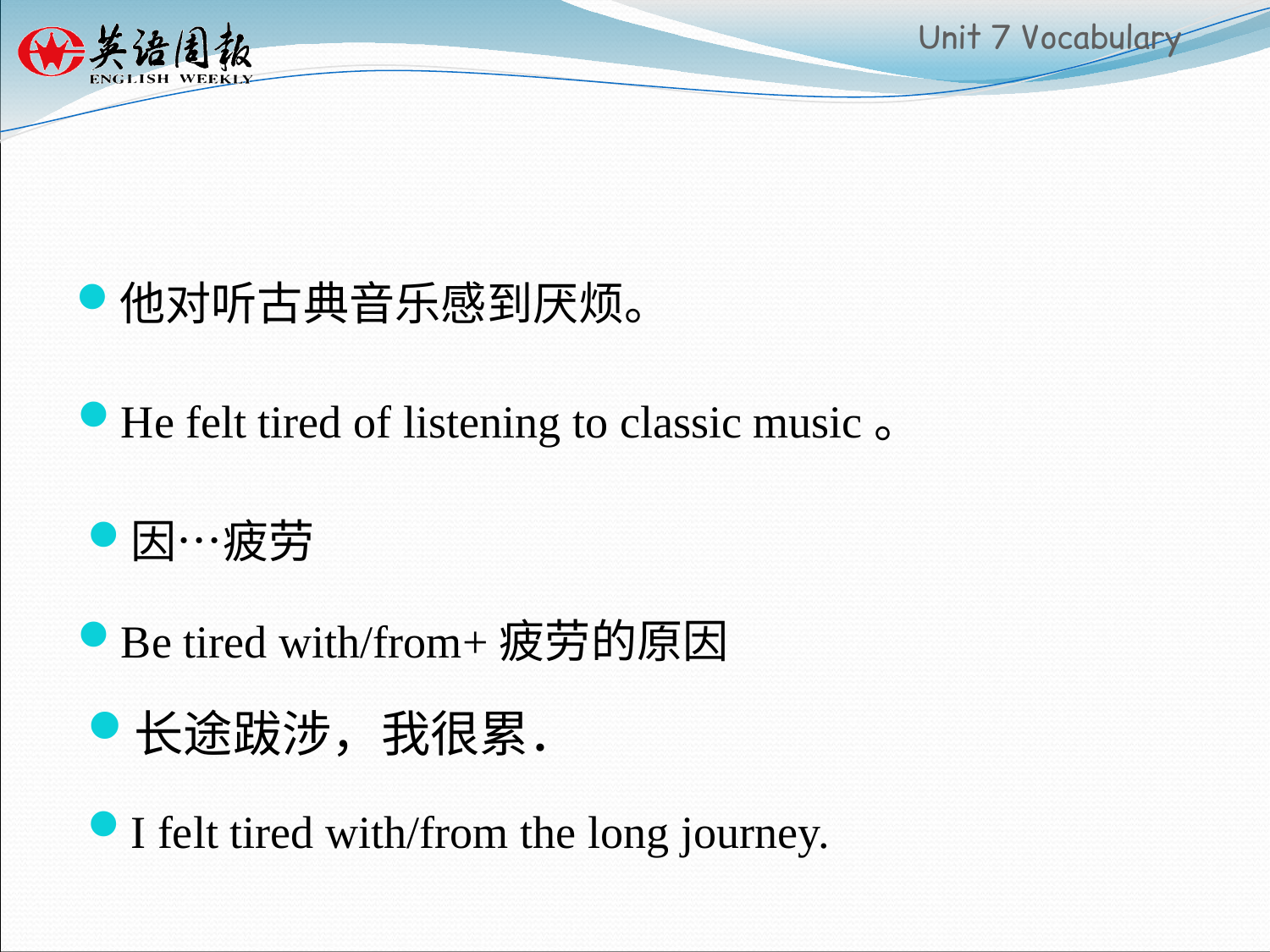

#
他对听古典音乐感到厌烦。
He felt tired of listening to classic music。
因…疲劳
Be tired with/from+疲劳的原因
长途跋涉，我很累．
I felt tired with/from the long journey.